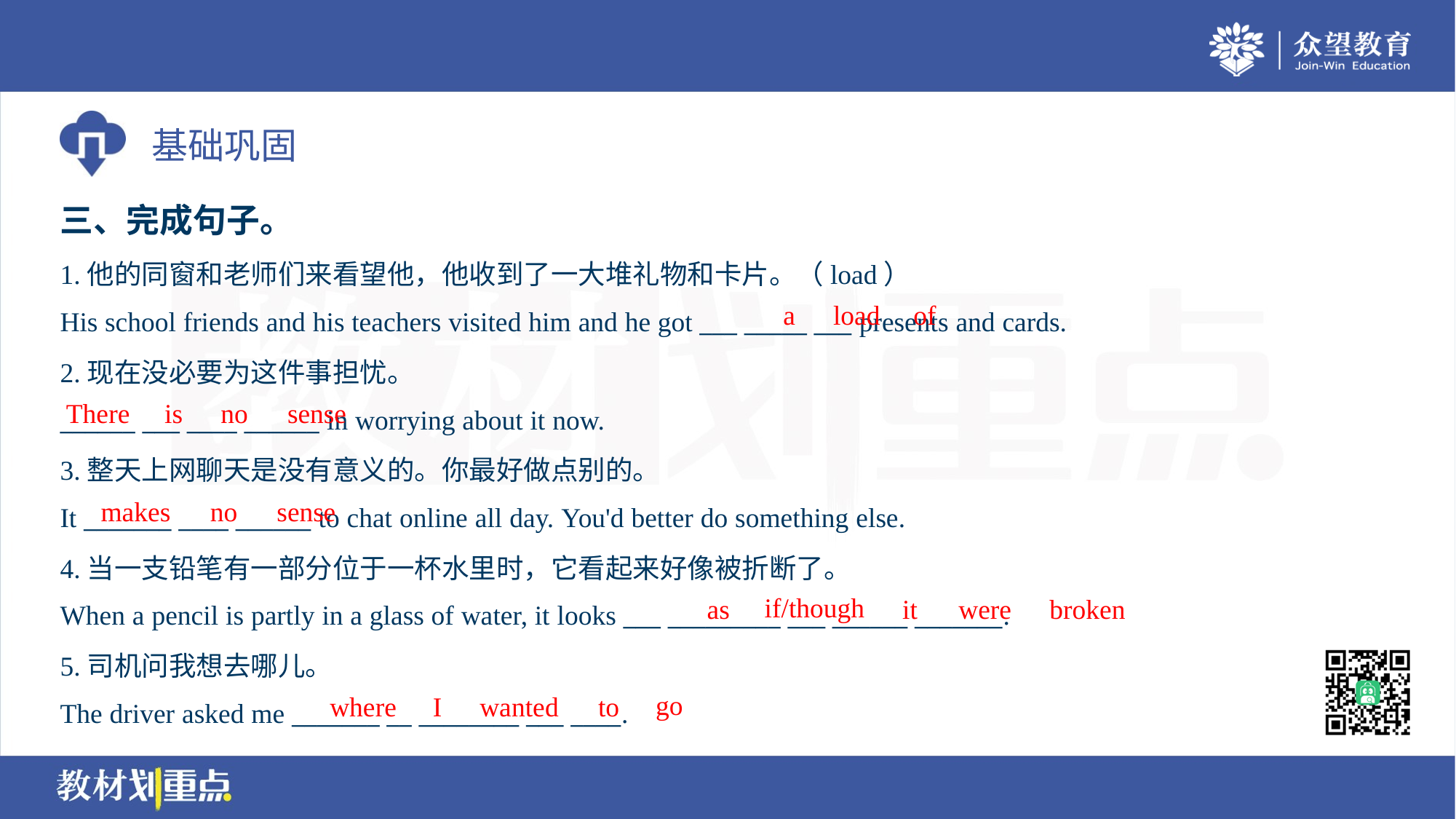

三、完成句子。
1.他的同窗和老师们来看望他，他收到了一大堆礼物和卡片。（load）
His school friends and his teachers visited him and he got ___ _____ ___ presents and cards.
a
load
of
2.现在没必要为这件事担忧。
______ ___ ____ ______ in worrying about it now.
There
is
no
sense
3.整天上网聊天是没有意义的。你最好做点别的。
It _______ ____ ______ to chat online all day. You'd better do something else.
makes
no
sense
4.当一支铅笔有一部分位于一杯水里时，它看起来好像被折断了。
When a pencil is partly in a glass of water, it looks ___ _________ ___ ______ _______.
if/though
as
it
were
broken
5.司机问我想去哪儿。
The driver asked me _______ __ ________ ___ ____.
go
where
I
wanted
to